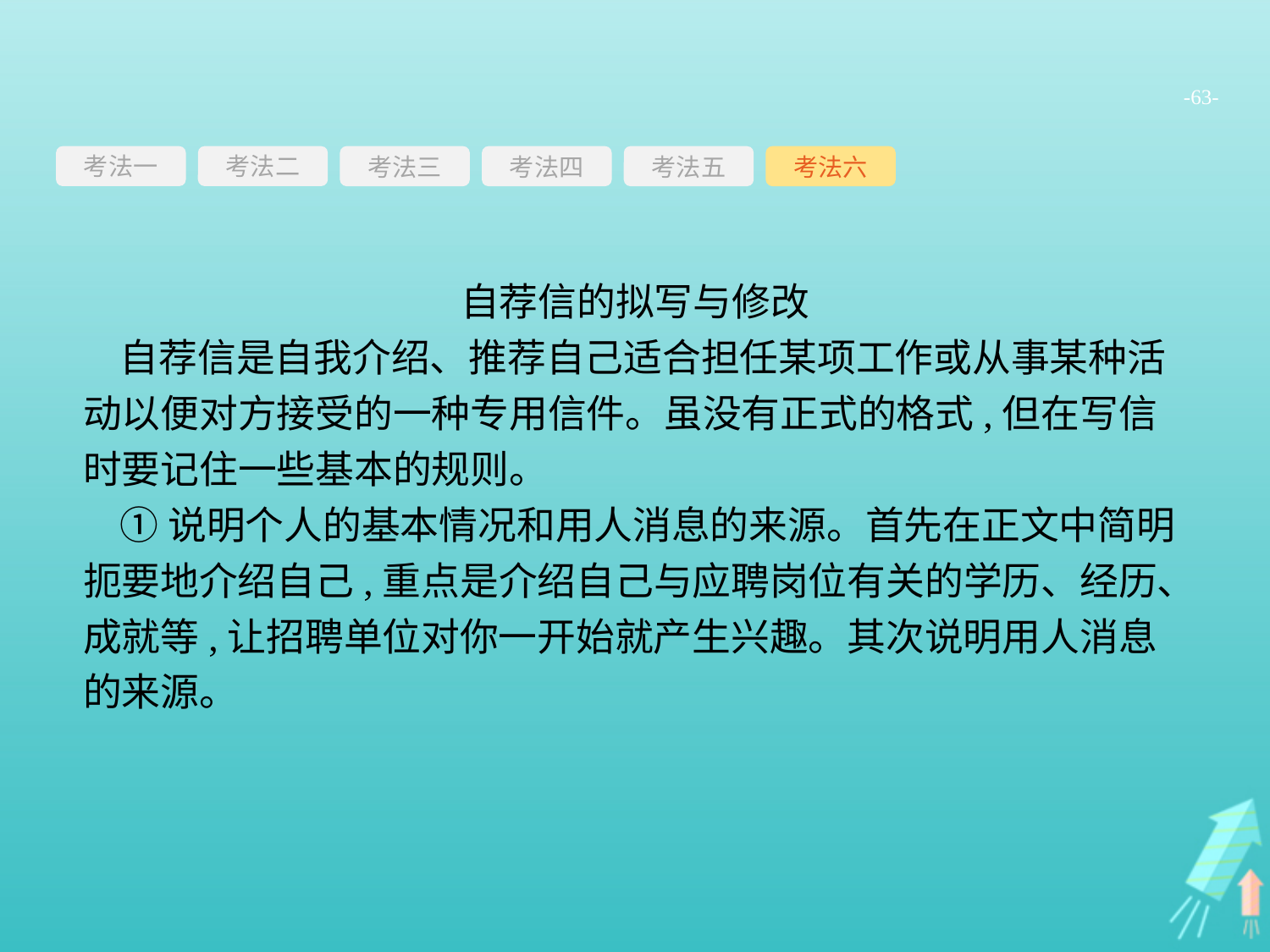

-63-
考法一
考法三
考法四
考法五
考法六
考法二
自荐信的拟写与修改
自荐信是自我介绍、推荐自己适合担任某项工作或从事某种活动以便对方接受的一种专用信件。虽没有正式的格式,但在写信时要记住一些基本的规则。
①说明个人的基本情况和用人消息的来源。首先在正文中简明扼要地介绍自己,重点是介绍自己与应聘岗位有关的学历、经历、成就等,让招聘单位对你一开始就产生兴趣。其次说明用人消息的来源。